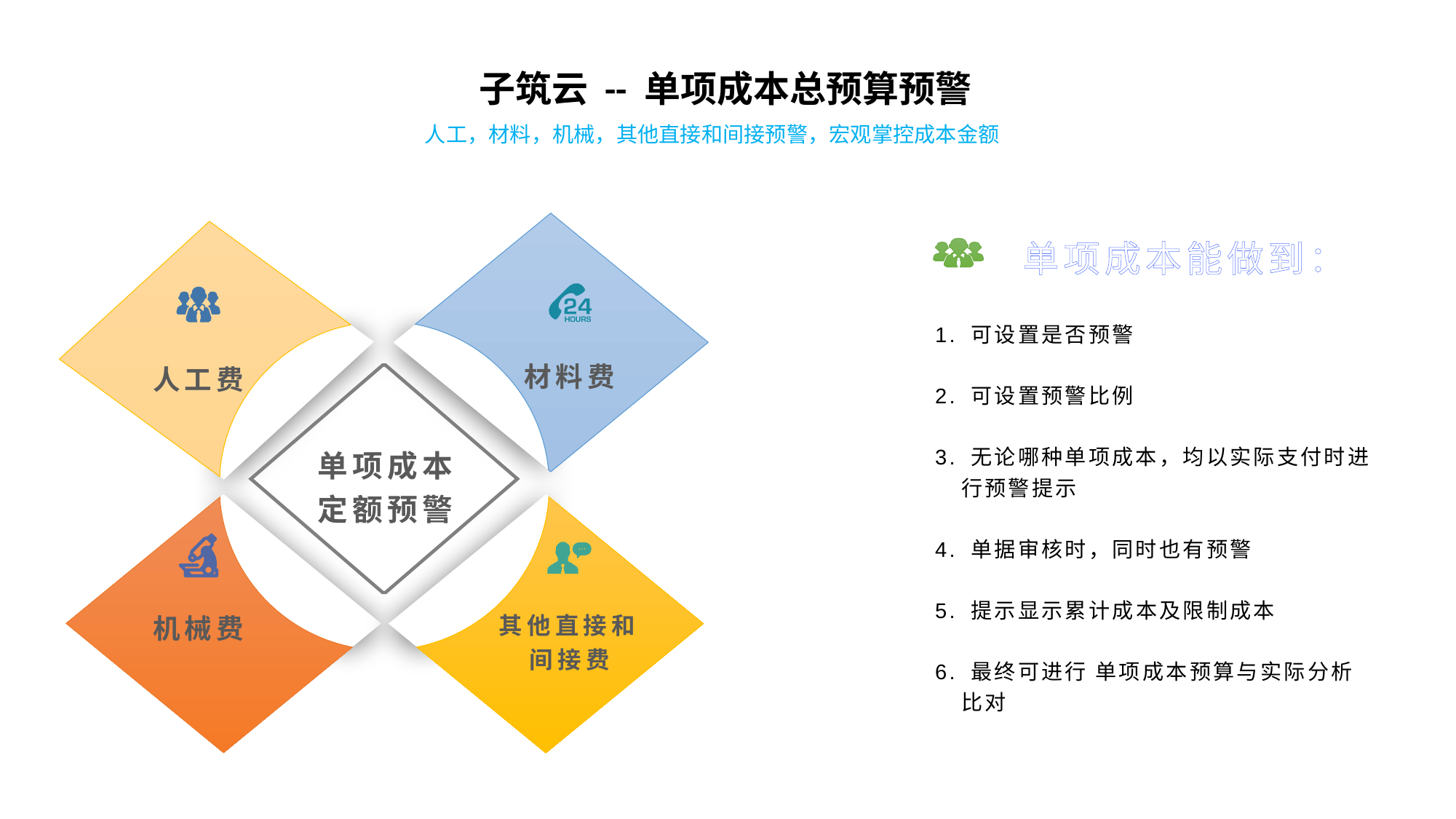

子筑云 -- 单项成本总预算预警
人工，材料，机械，其他直接和间接预警，宏观掌控成本金额

单项成本能做到：

1. 可设置是否预警

2. 可设置预警比例

3. 无论哪种单项成本，均以实际支付时进
   行预警提示

4. 单据审核时，同时也有预警

5. 提示显示累计成本及限制成本

6. 最终可进行 单项成本预算与实际分析
   比对

材料费
人工费

单项成本
定额预警

其他直接和间接费
机械费